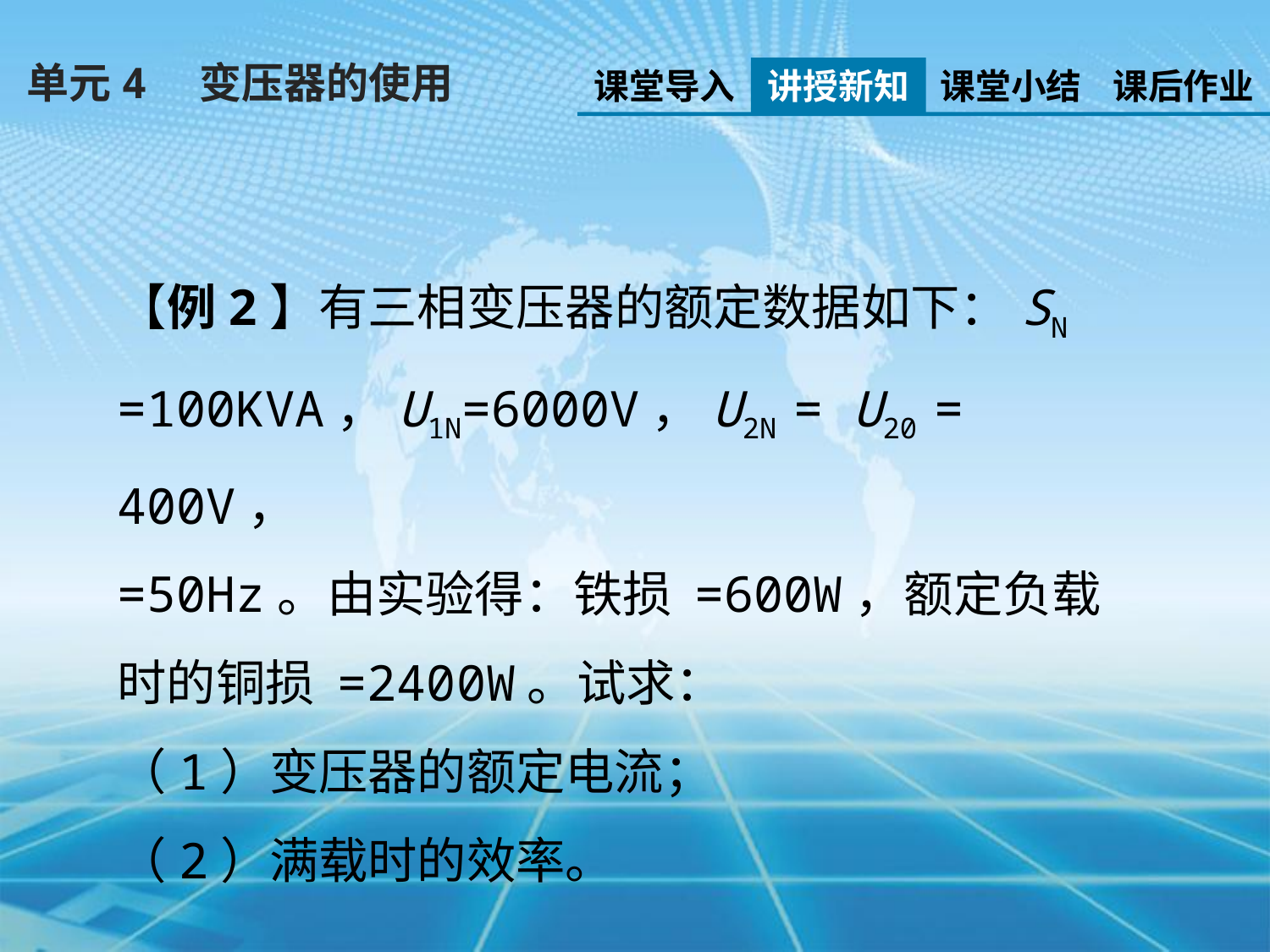

单元4　变压器的使用
课堂导入
讲授新知
课堂小结
课后作业
【例2】有三相变压器的额定数据如下：SN =100KVA，U1N=6000V，U2N = U20 = 400V，
=50Hz。由实验得：铁损 =600W，额定负载时的铜损 =2400W。试求：
（1）变压器的额定电流；
（2）满载时的效率。